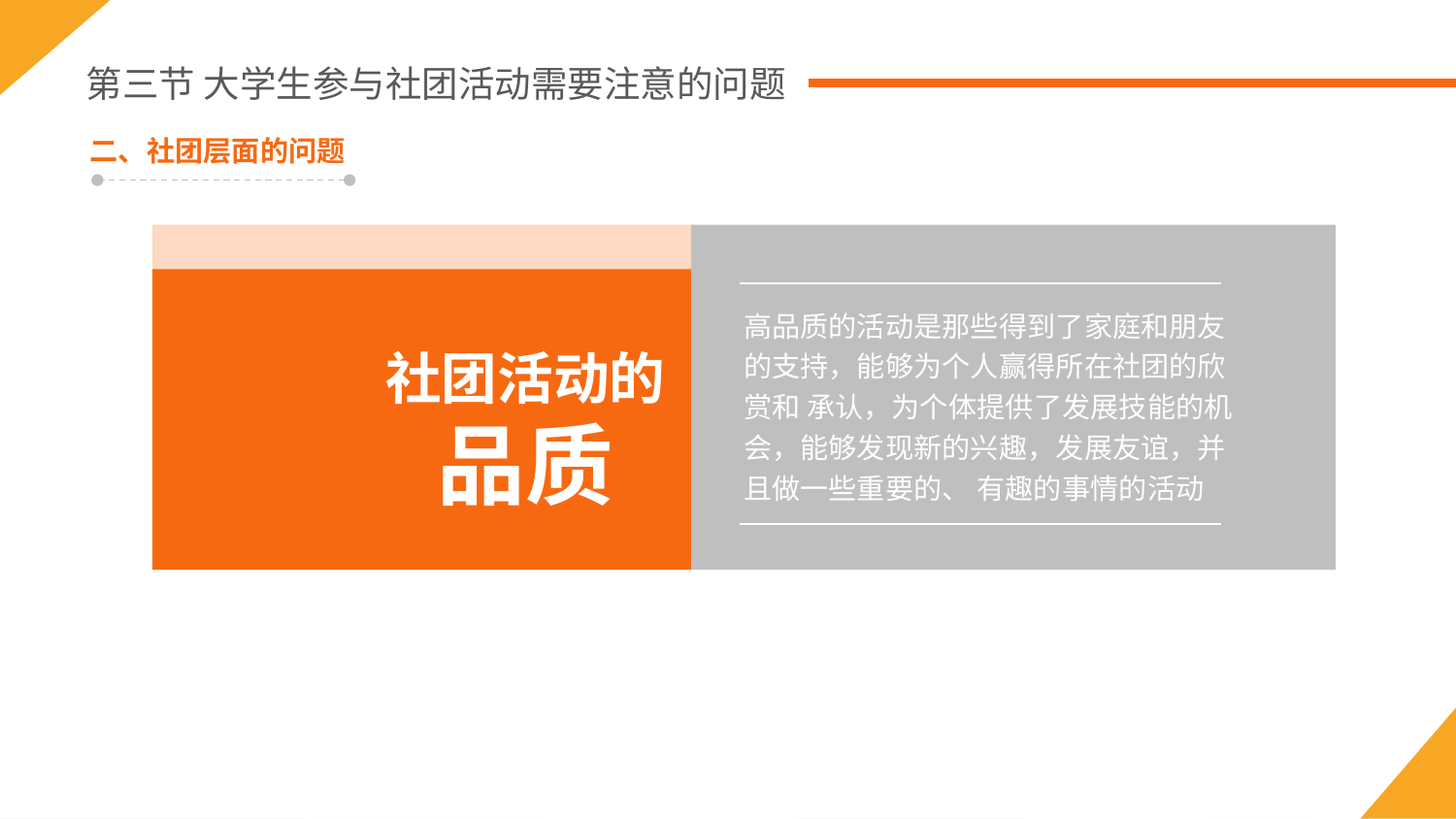

第三节 大学生参与社团活动需要注意的问题
二、社团层面的问题

高品质的活动是那些得到了家庭和朋友的支持，能够为个人赢得所在社团的欣赏和 承认，为个体提供了发展技能的机会，能够发现新的兴趣，发展友谊，并且做一些重要的、 有趣的事情的活动
社团活动的
品质